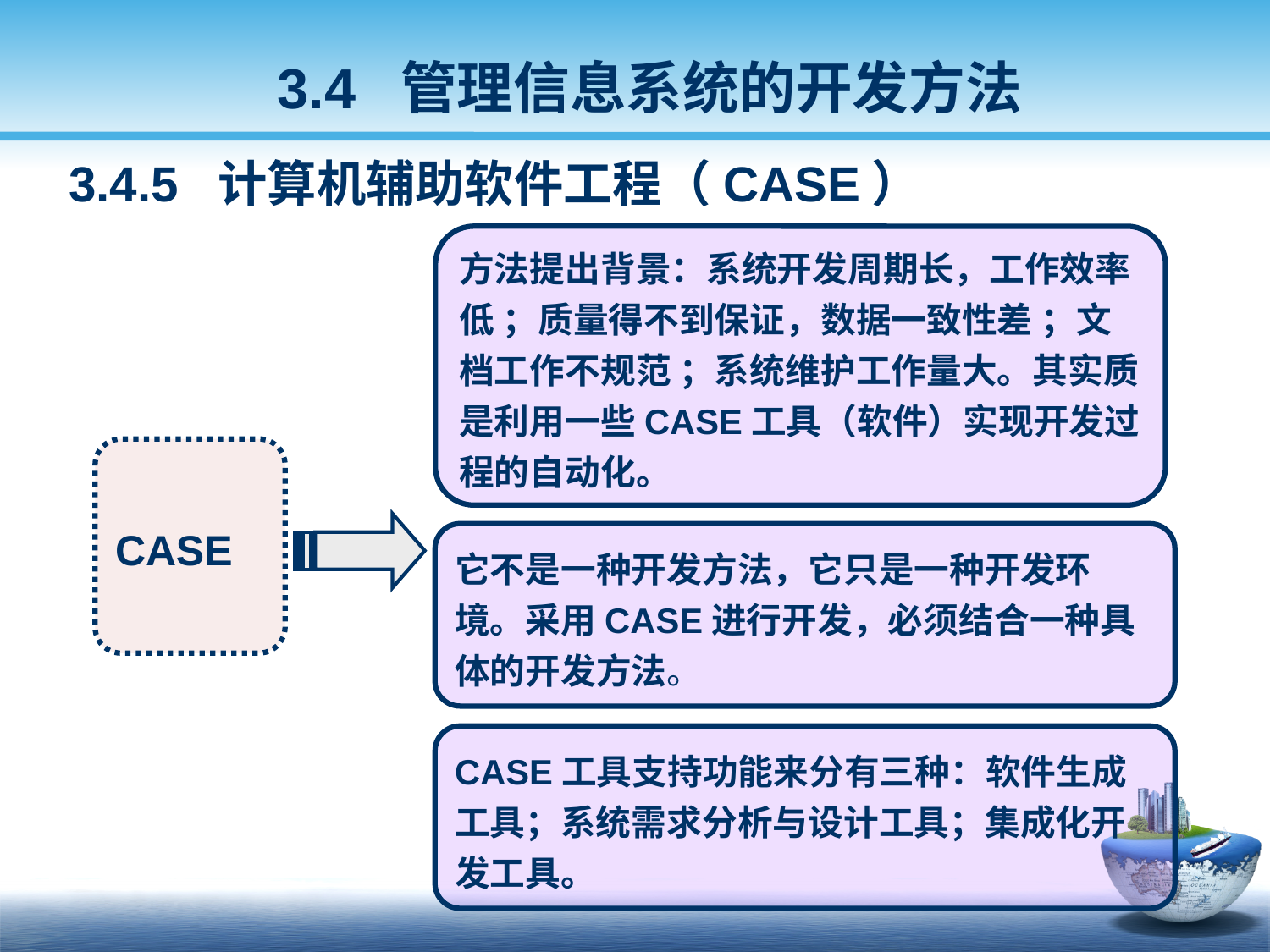

3.4  管理信息系统的开发方法
   3.4.5  计算机辅助软件工程（CASE）
方法提出背景：系统开发周期长，工作效率低 ；质量得不到保证，数据一致性差 ；文档工作不规范 ；系统维护工作量大。其实质是利用一些CASE工具（软件）实现开发过程的自动化。
CASE

它不是一种开发方法，它只是一种开发环境。采用CASE进行开发，必须结合一种具体的开发方法。
CASE工具支持功能来分有三种：软件生成工具；系统需求分析与设计工具；集成化开发工具。